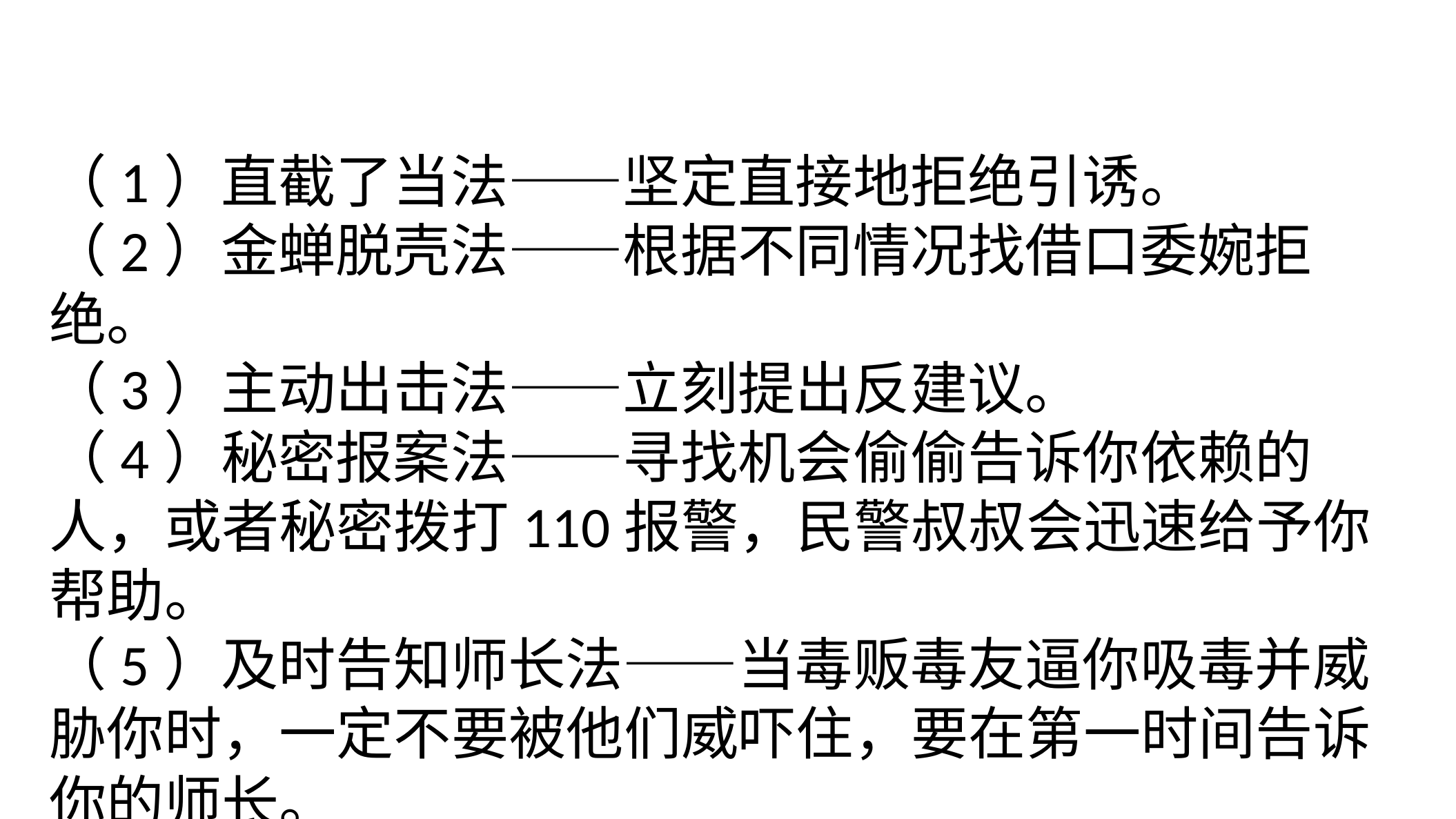

（1）直截了当法——坚定直接地拒绝引诱。
（2）金蝉脱壳法——根据不同情况找借口委婉拒绝。
（3）主动出击法——立刻提出反建议。
（4）秘密报案法——寻找机会偷偷告诉你依赖的人，或者秘密拨打110报警，民警叔叔会迅速给予你帮助。
（5）及时告知师长法——当毒贩毒友逼你吸毒并威胁你时，一定不要被他们威吓住，要在第一时间告诉你的师长。